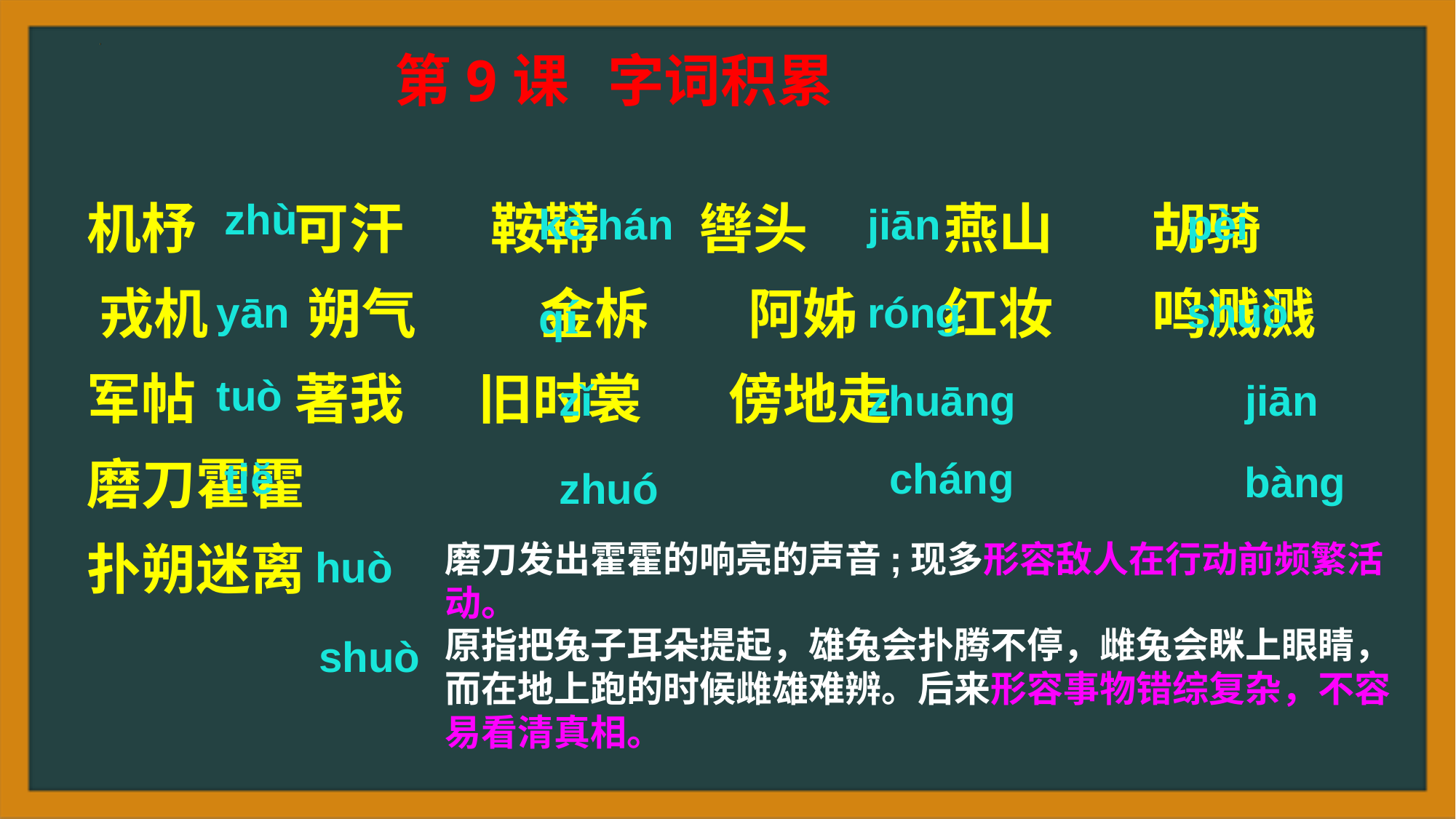

第9课   字词积累

机杼        可汗       鞍鞯        辔头           燕山        胡骑       戎机        朔气          金柝        阿姊       红妆        鸣溅溅
军帖        著我      旧时裳       傍地走
磨刀霍霍
扑朔迷离
zhù
kè hán
pèi
jiān
qí
róng
shuò
yān
tuò
zhuāng
jiān
zǐ
tiĕ
cháng
bàng
zhuó
磨刀发出霍霍的响亮的声音;现多形容敌人在行动前频繁活动。
huò

原指把兔子耳朵提起，雄兔会扑腾不停，雌兔会眯上眼睛，而在地上跑的时候雌雄难辨。后来形容事物错综复杂，不容易看清真相。
shuò